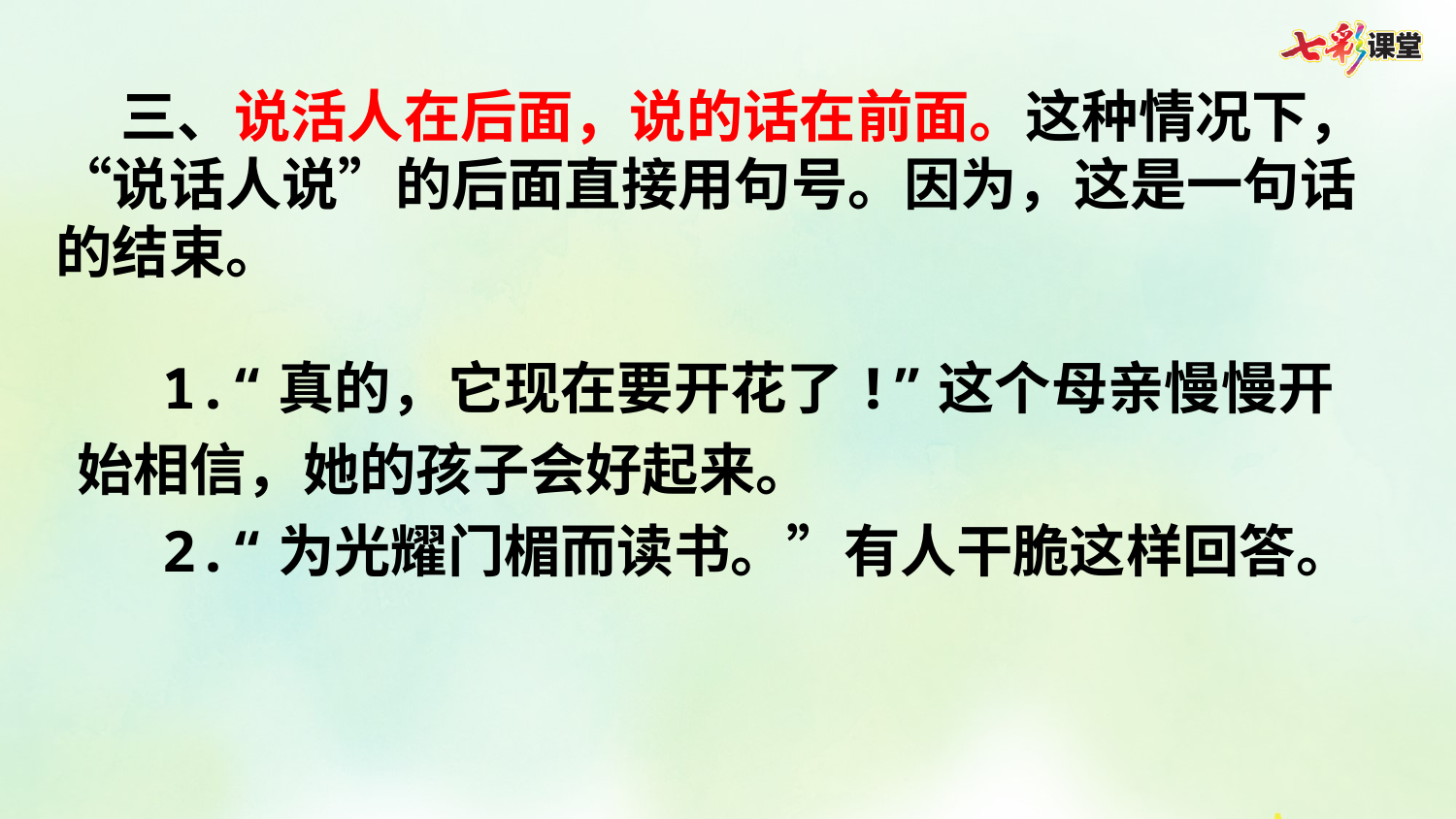

三、说活人在后面，说的话在前面。这种情况下，“说话人说”的后面直接用句号。因为，这是一句话的结束。
1.“真的，它现在要开花了!”这个母亲慢慢开始相信，她的孩子会好起来。
2.“为光耀门楣而读书。”有人干脆这样回答。